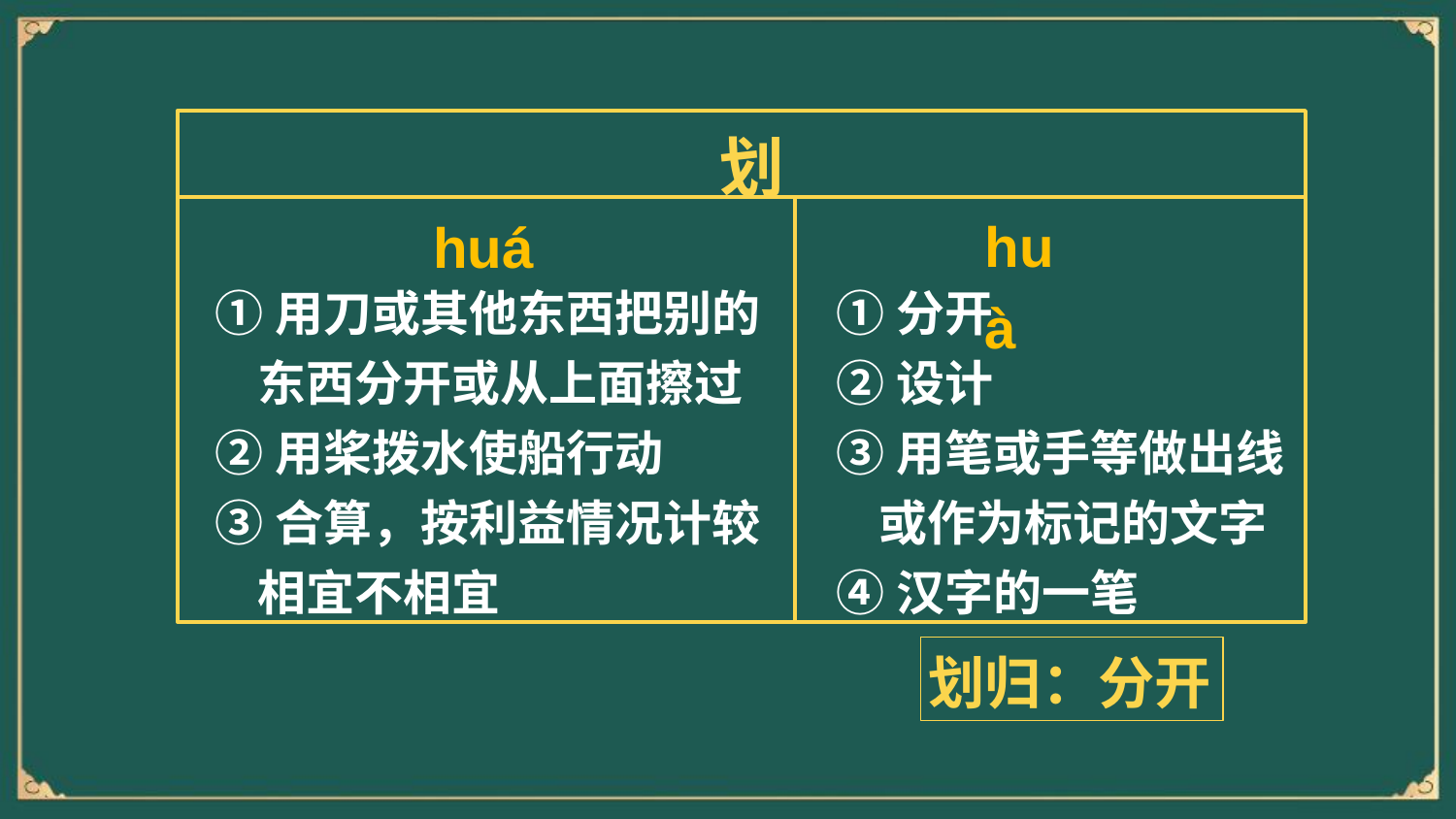

划

huà
①分开
②设计
③用笔或手等做出线或作为标记的文字
④汉字的一笔
huá
①用刀或其他东西把别的东西分开或从上面擦过
②用桨拨水使船行动
③合算，按利益情况计较相宜不相宜

划归：分开